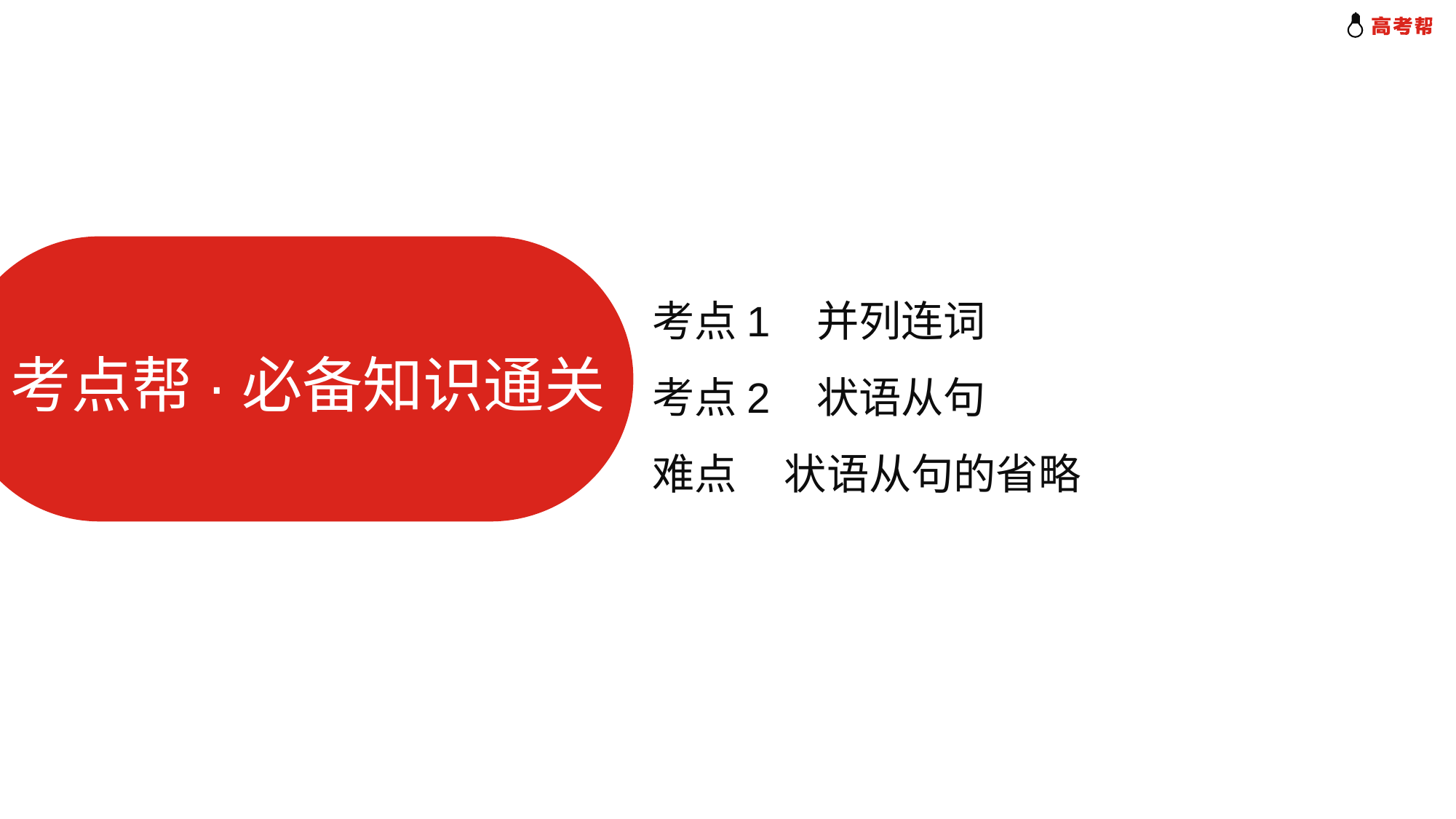

考点1   并列连词
考点2   状语从句
难点     状语从句的省略
考点帮·必备知识通关